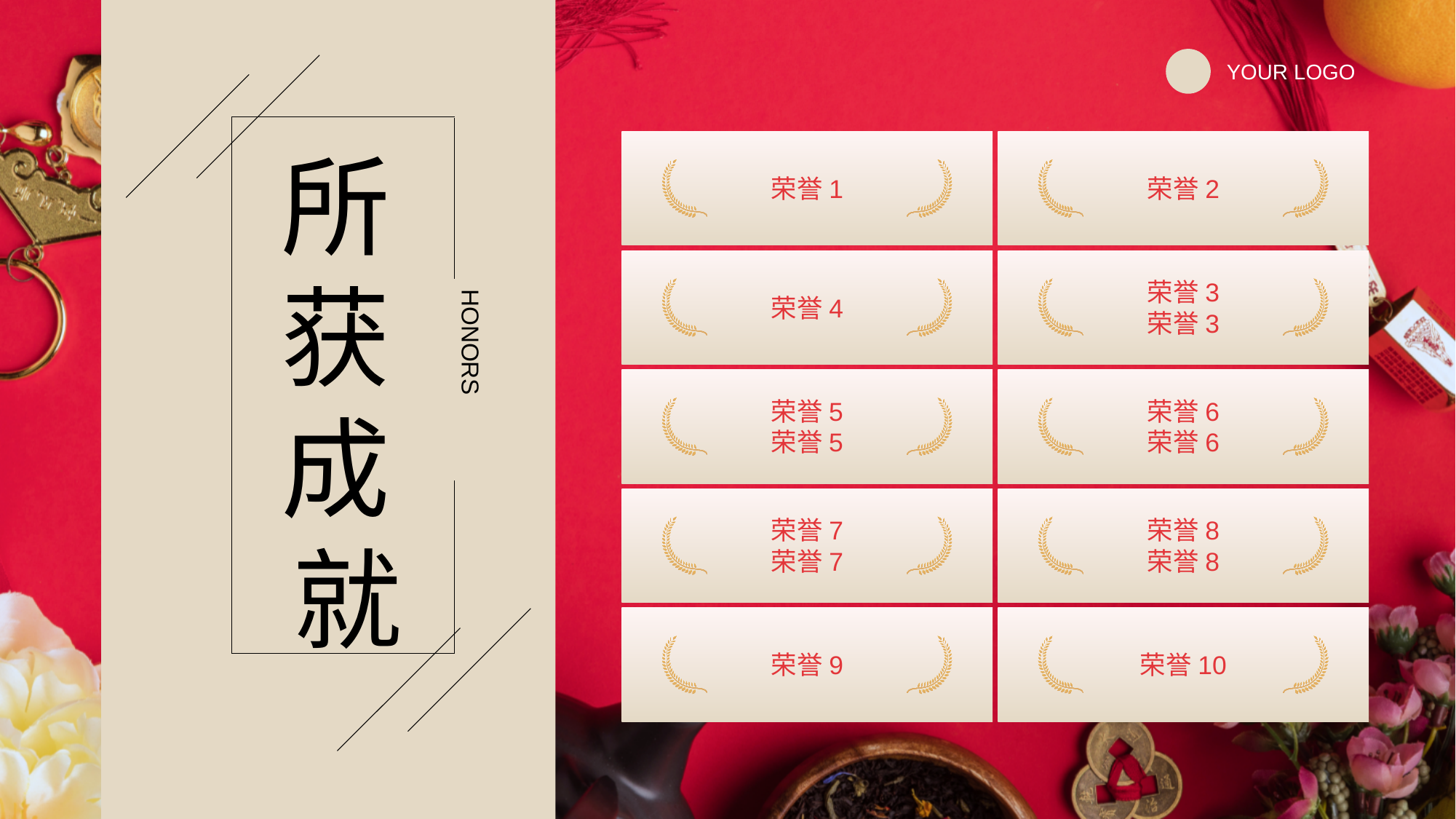

YOUR LOGO
所获成就

荣誉1
荣誉2

荣誉3
荣誉3

HONORS
荣誉4
荣誉5
荣誉5
荣誉6
荣誉6

荣誉7
荣誉7
荣誉8
荣誉8

荣誉9
荣誉10